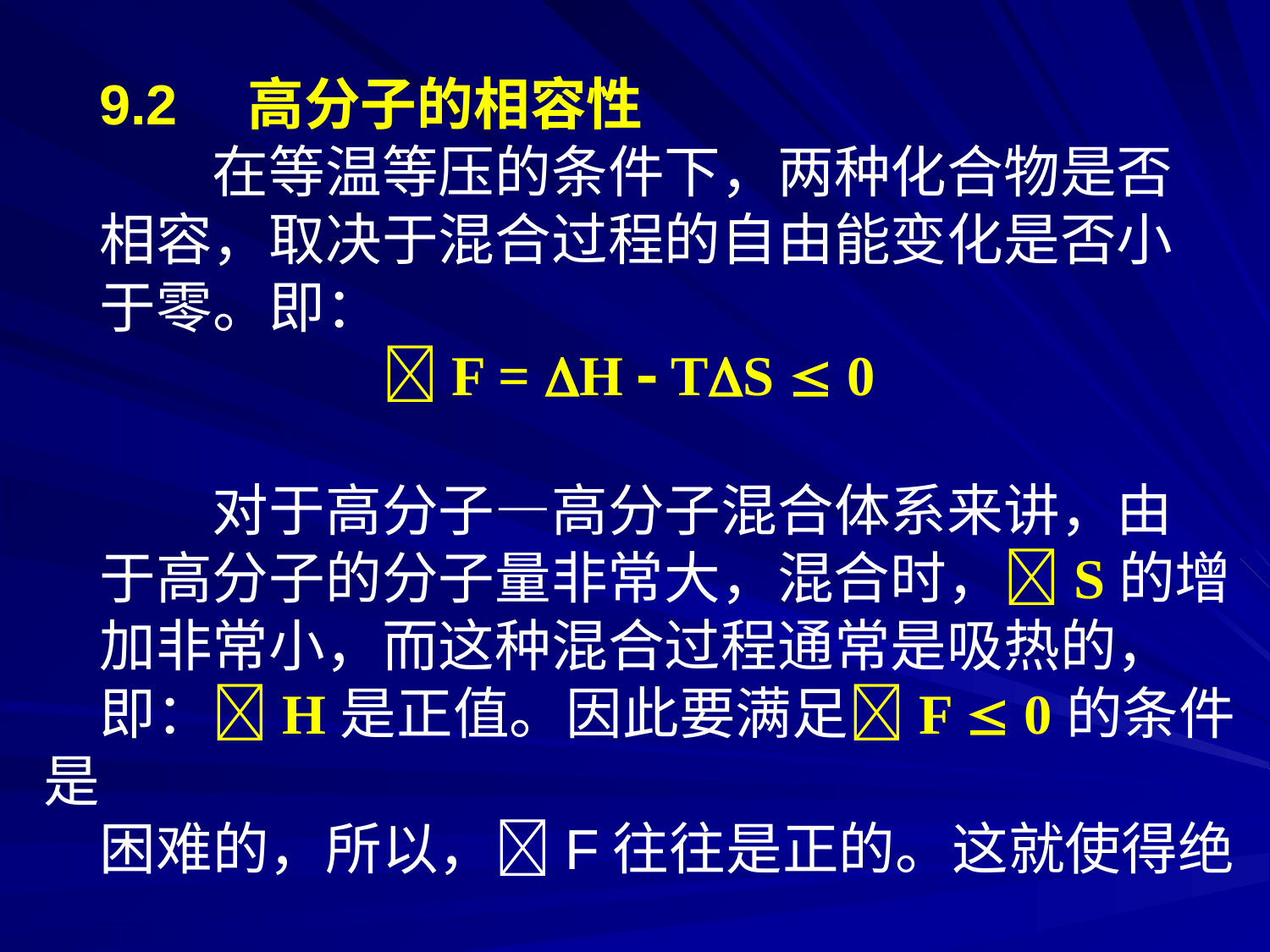

9.2　高分子的相容性
　　在等温等压的条件下，两种化合物是否
相容，取决于混合过程的自由能变化是否小
于零。即：
　　　　　ΔF = ΔH − TΔS ≤ 0

　　对于高分子—高分子混合体系来讲，由
于高分子的分子量非常大，混合时，ΔS的增
加非常小，而这种混合过程通常是吸热的，
即：ΔH是正值。因此要满足ΔF ≤ 0的条件是
困难的，所以，ΔF往往是正的。这就使得绝